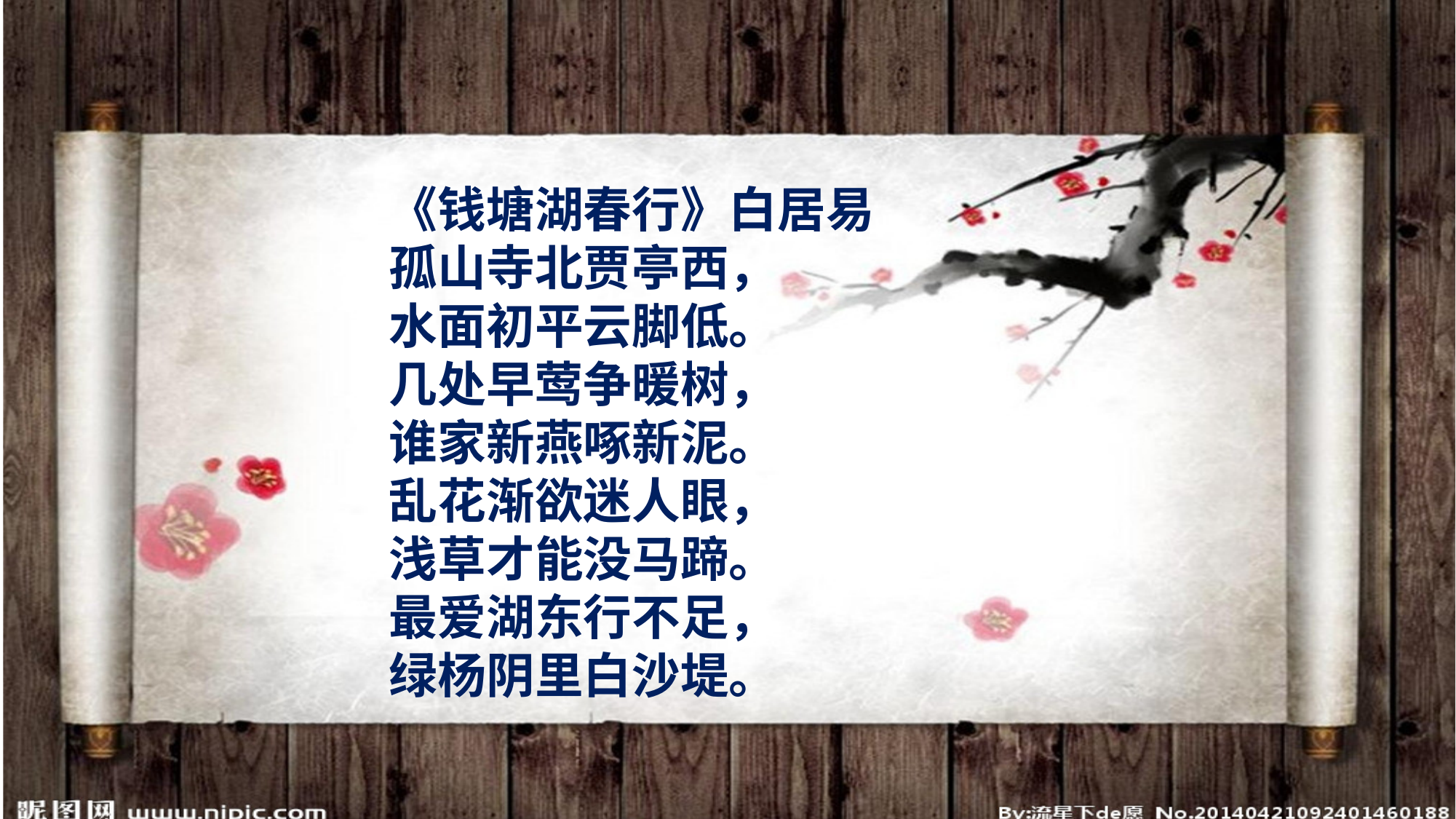

《钱塘湖春行》白居易
孤山寺北贾亭西，
水面初平云脚低。
几处早莺争暖树，
谁家新燕啄新泥。
乱花渐欲迷人眼，
浅草才能没马蹄。
最爱湖东行不足，
绿杨阴里白沙堤。